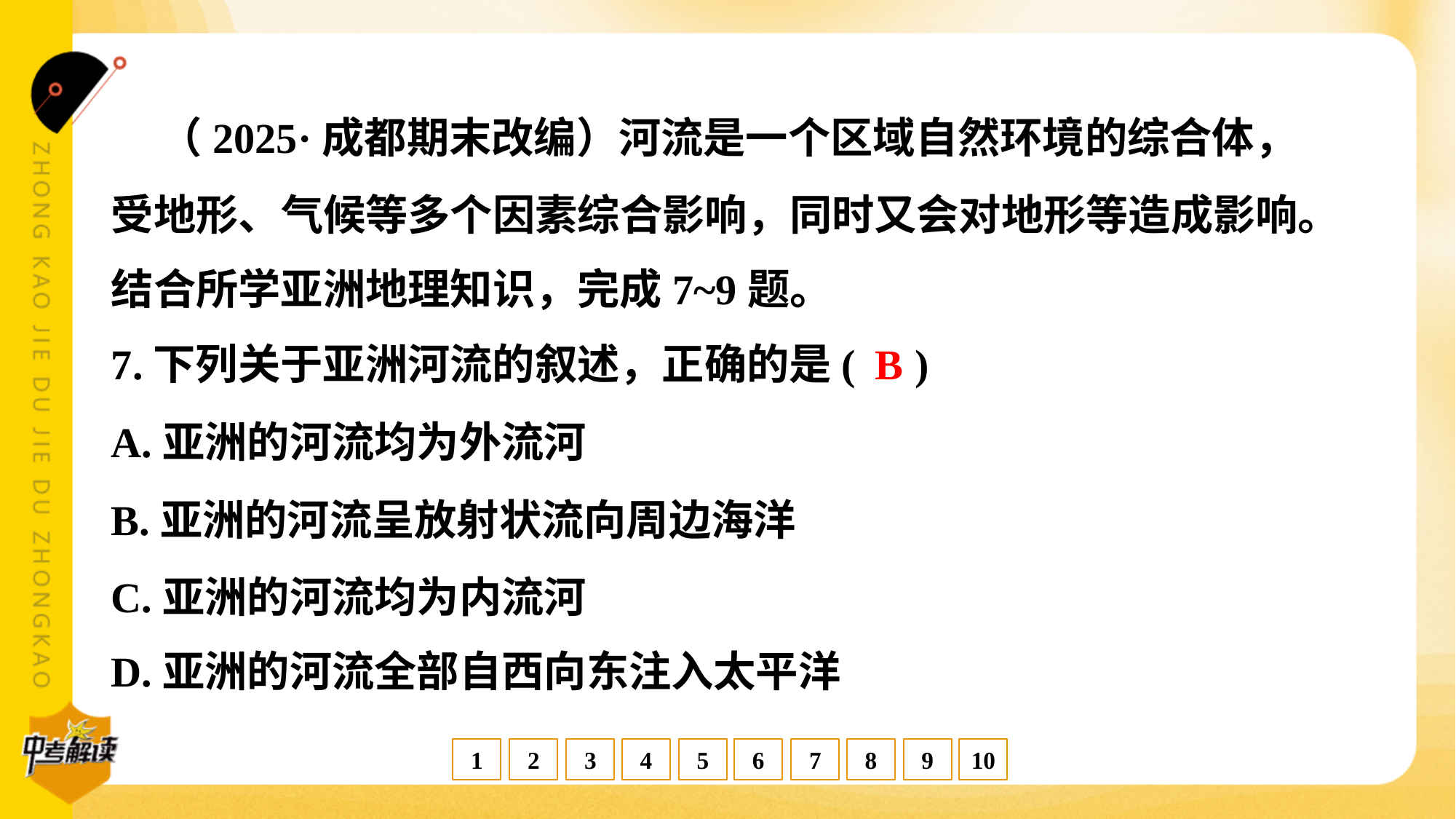

（2025·成都期末改编）河流是一个区域自然环境的综合体，
受地形、气候等多个因素综合影响，同时又会对地形等造成影响。
结合所学亚洲地理知识，完成7~9题。
B
7.下列关于亚洲河流的叙述，正确的是(     )
A.亚洲的河流均为外流河
B.亚洲的河流呈放射状流向周边海洋
C.亚洲的河流均为内流河
D.亚洲的河流全部自西向东注入太平洋